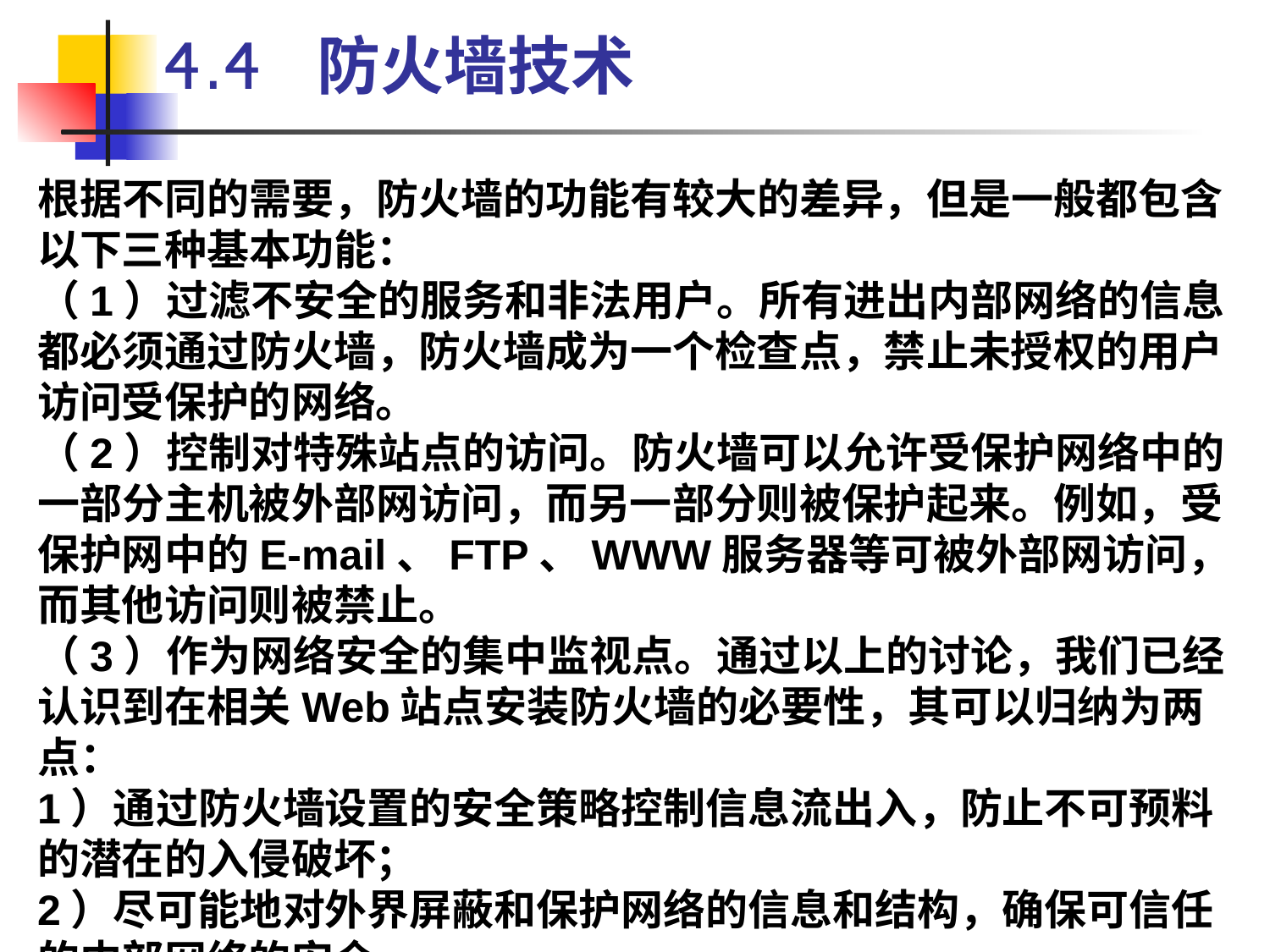

4.4  防火墙技术
根据不同的需要，防火墙的功能有较大的差异，但是一般都包含以下三种基本功能：
（1）过滤不安全的服务和非法用户。所有进出内部网络的信息都必须通过防火墙，防火墙成为一个检查点，禁止未授权的用户访问受保护的网络。
（2）控制对特殊站点的访问。防火墙可以允许受保护网络中的一部分主机被外部网访问，而另一部分则被保护起来。例如，受保护网中的E-mail、FTP、WWW服务器等可被外部网访问，而其他访问则被禁止。
（3）作为网络安全的集中监视点。通过以上的讨论，我们已经认识到在相关Web站点安装防火墙的必要性，其可以归纳为两点：
1）通过防火墙设置的安全策略控制信息流出入，防止不可预料的潜在的入侵破坏；
2）尽可能地对外界屏蔽和保护网络的信息和结构，确保可信任的内部网络的安全。